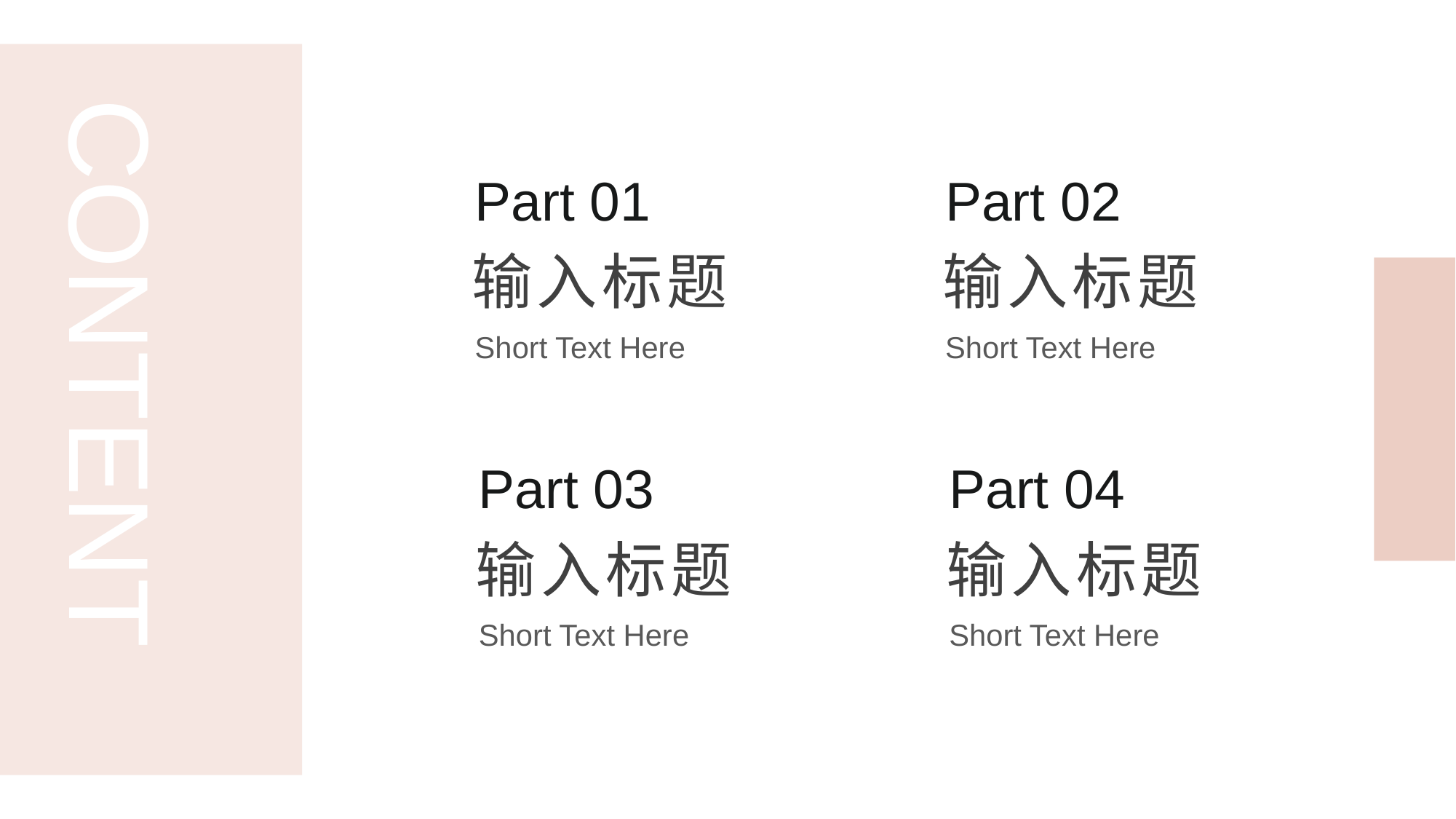

CONTENT
Part 01
Part 02
输入标题
输入标题

Short Text Here
Short Text Here
Part 03
Part 04
输入标题
输入标题
Short Text Here
Short Text Here